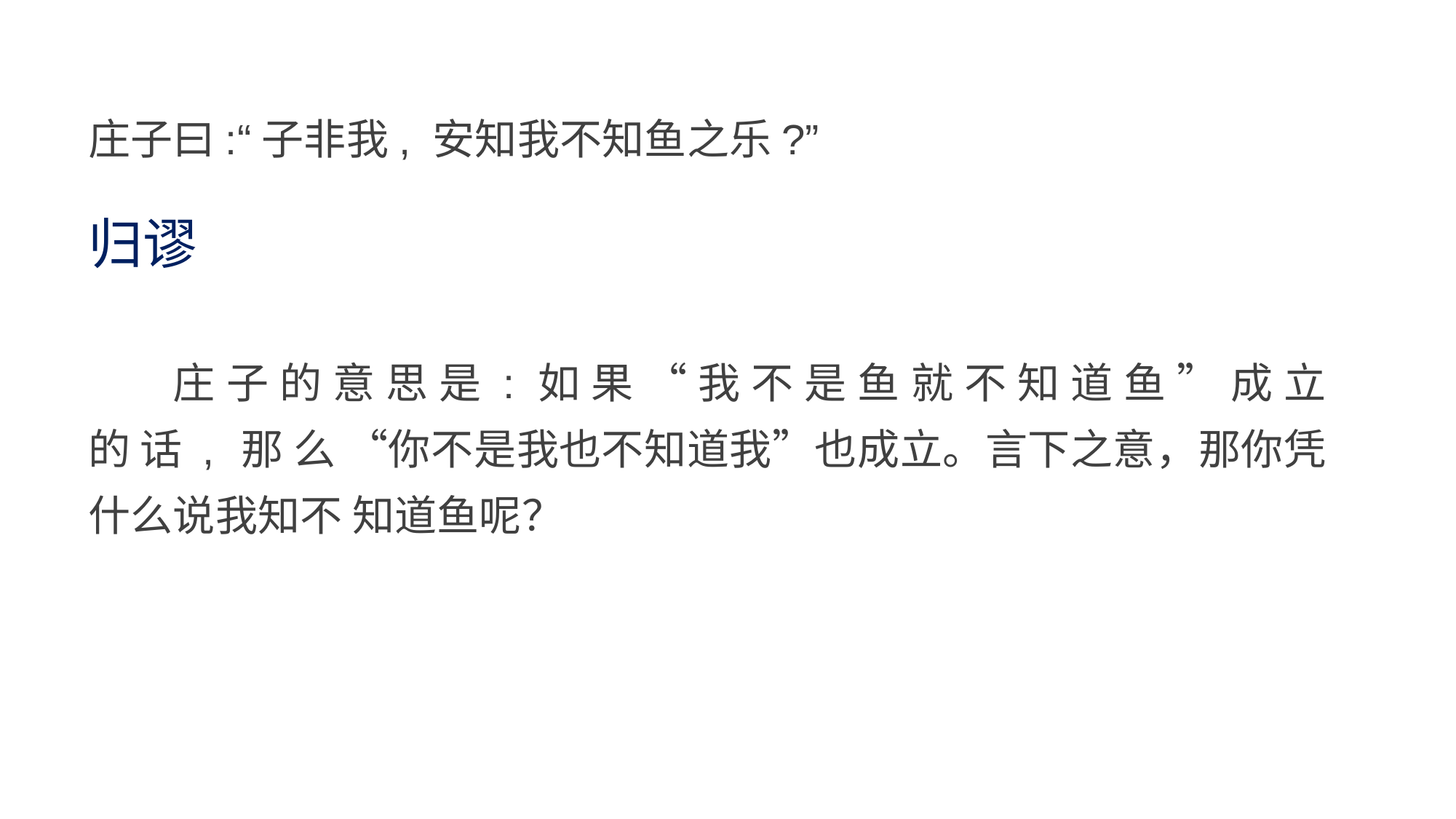

庄子曰:“子非我, 安知我不知鱼之乐?”
归谬
庄 子 的 意 思 是 : 如 果 “ 我 不 是 鱼 就 不 知 道 鱼 ” 成 立 的 话 , 那 么 “你不是我也不知道我”也成立。言下之意，那你凭什么说我知不 知道鱼呢？